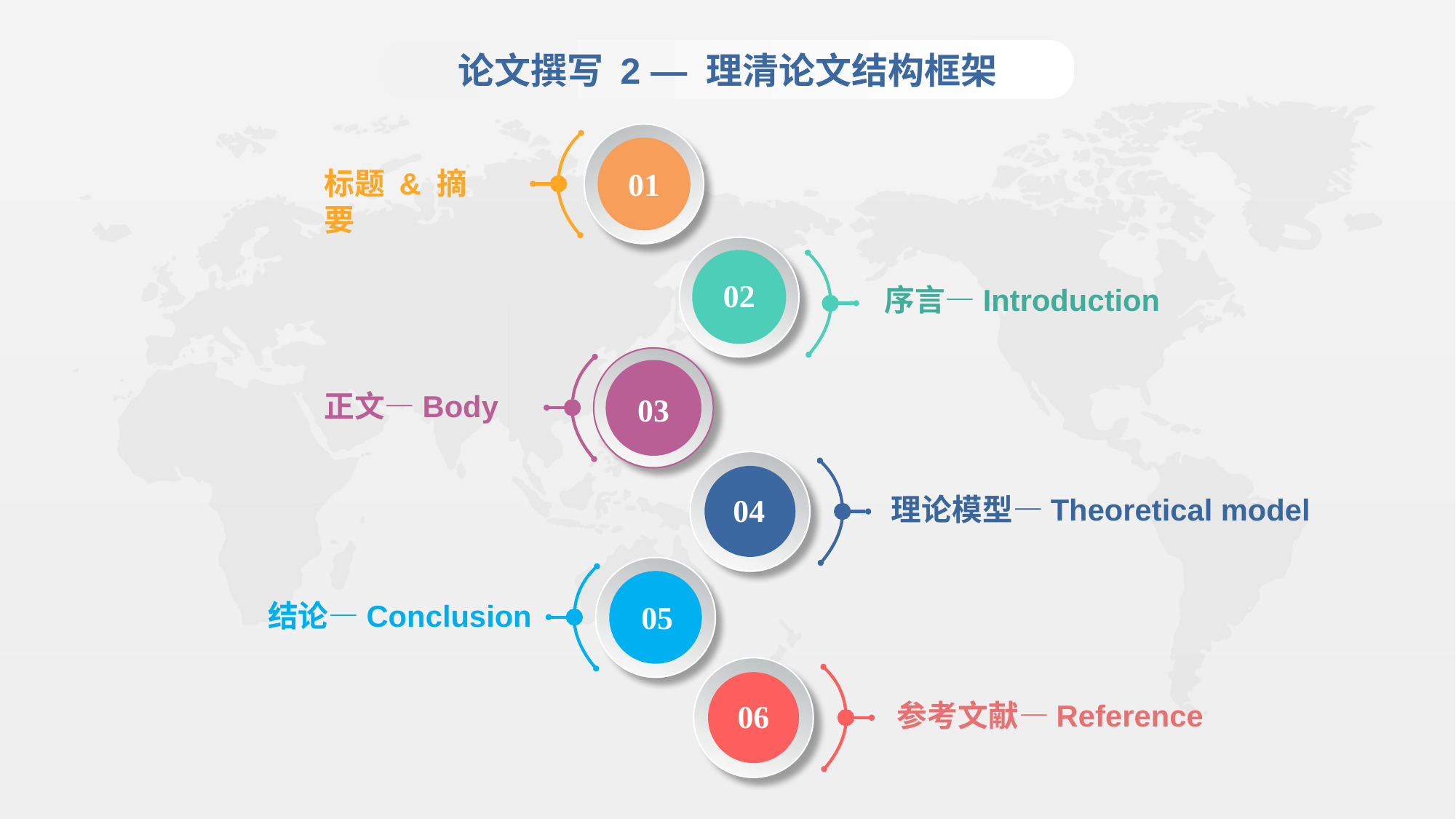

论文撰写 2 — 理清论文结构框架

标题 & 摘要
01

02
序言—Introduction

正文—Body
03

04
理论模型—Theoretical model

结论—Conclusion
05

参考文献—Reference
06